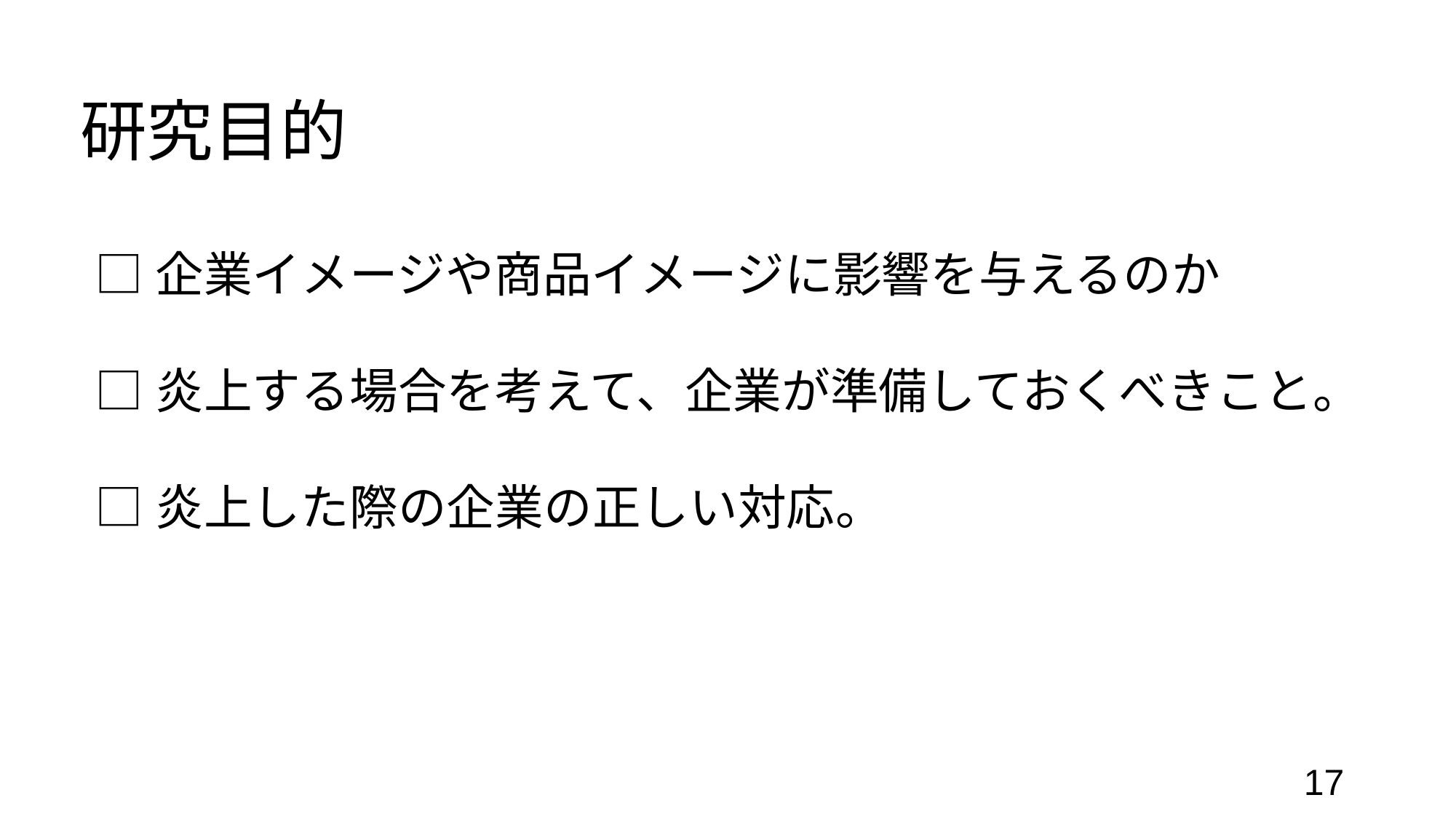

# 研究目的
□企業イメージや商品イメージに影響を与えるのか

□炎上する場合を考えて、企業が準備しておくべきこと。

□炎上した際の企業の正しい対応。

17